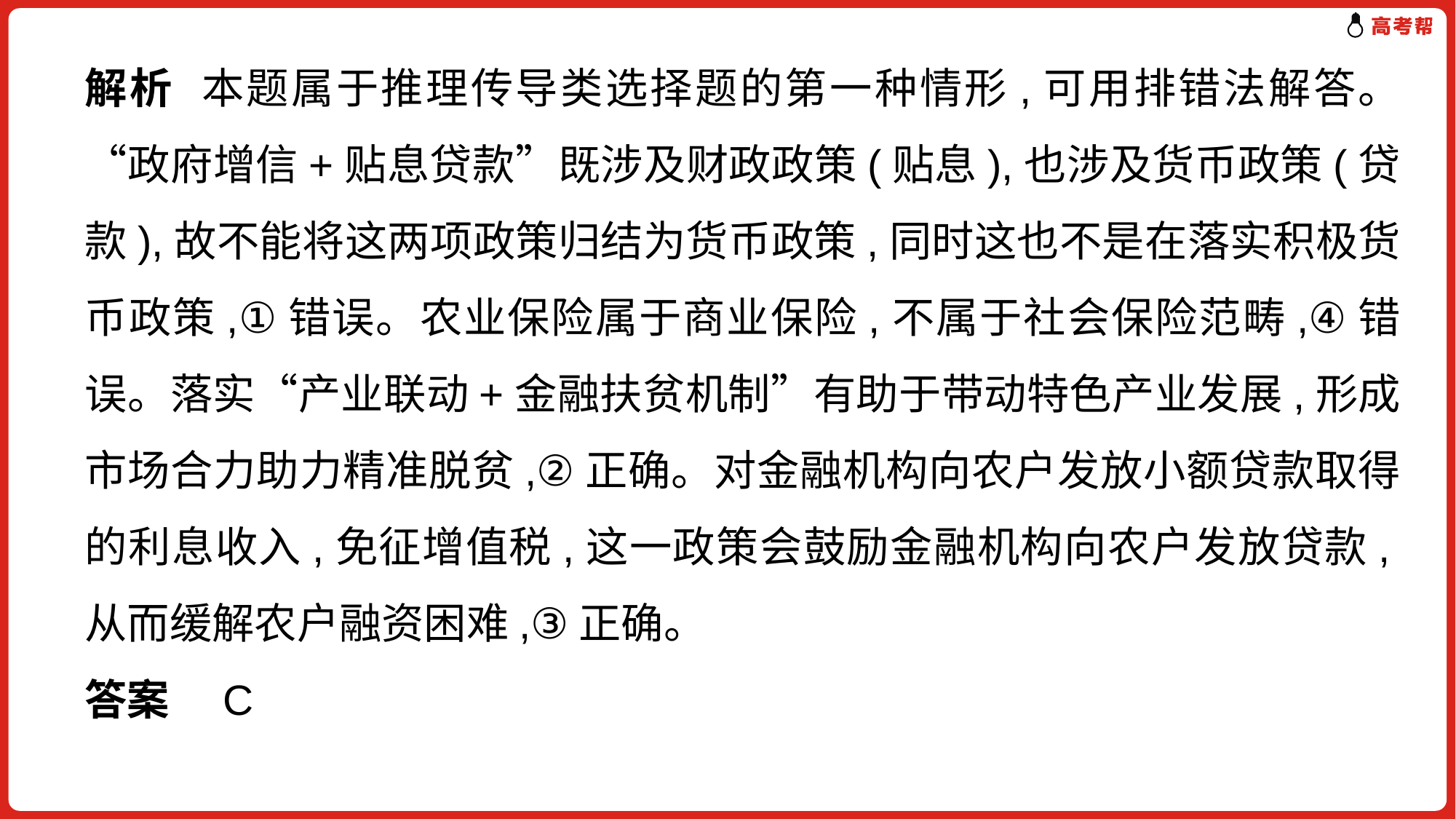

解析	本题属于推理传导类选择题的第一种情形,可用排错法解答。“政府增信+贴息贷款”既涉及财政政策(贴息),也涉及货币政策(贷款),故不能将这两项政策归结为货币政策,同时这也不是在落实积极货币政策,①错误。农业保险属于商业保险,不属于社会保险范畴,④错误。落实“产业联动+金融扶贫机制”有助于带动特色产业发展,形成市场合力助力精准脱贫,②正确。对金融机构向农户发放小额贷款取得的利息收入,免征增值税,这一政策会鼓励金融机构向农户发放贷款,从而缓解农户融资困难,③正确。
答案	  C